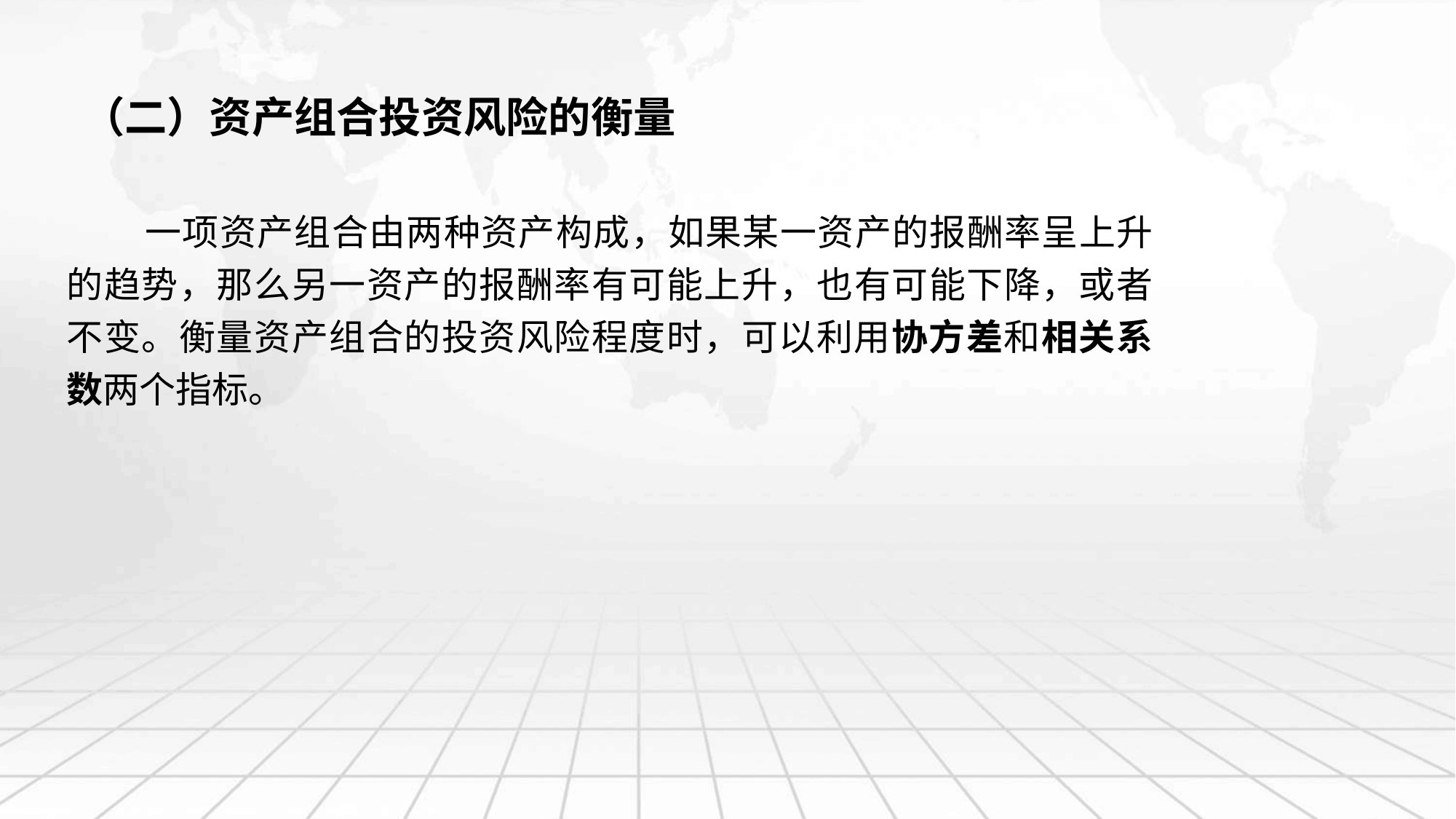

（二）资产组合投资风险的衡量
    一项资产组合由两种资产构成，如果某一资产的报酬率呈上升的趋势，那么另一资产的报酬率有可能上升，也有可能下降，或者不变。衡量资产组合的投资风险程度时，可以利用协方差和相关系数两个指标。